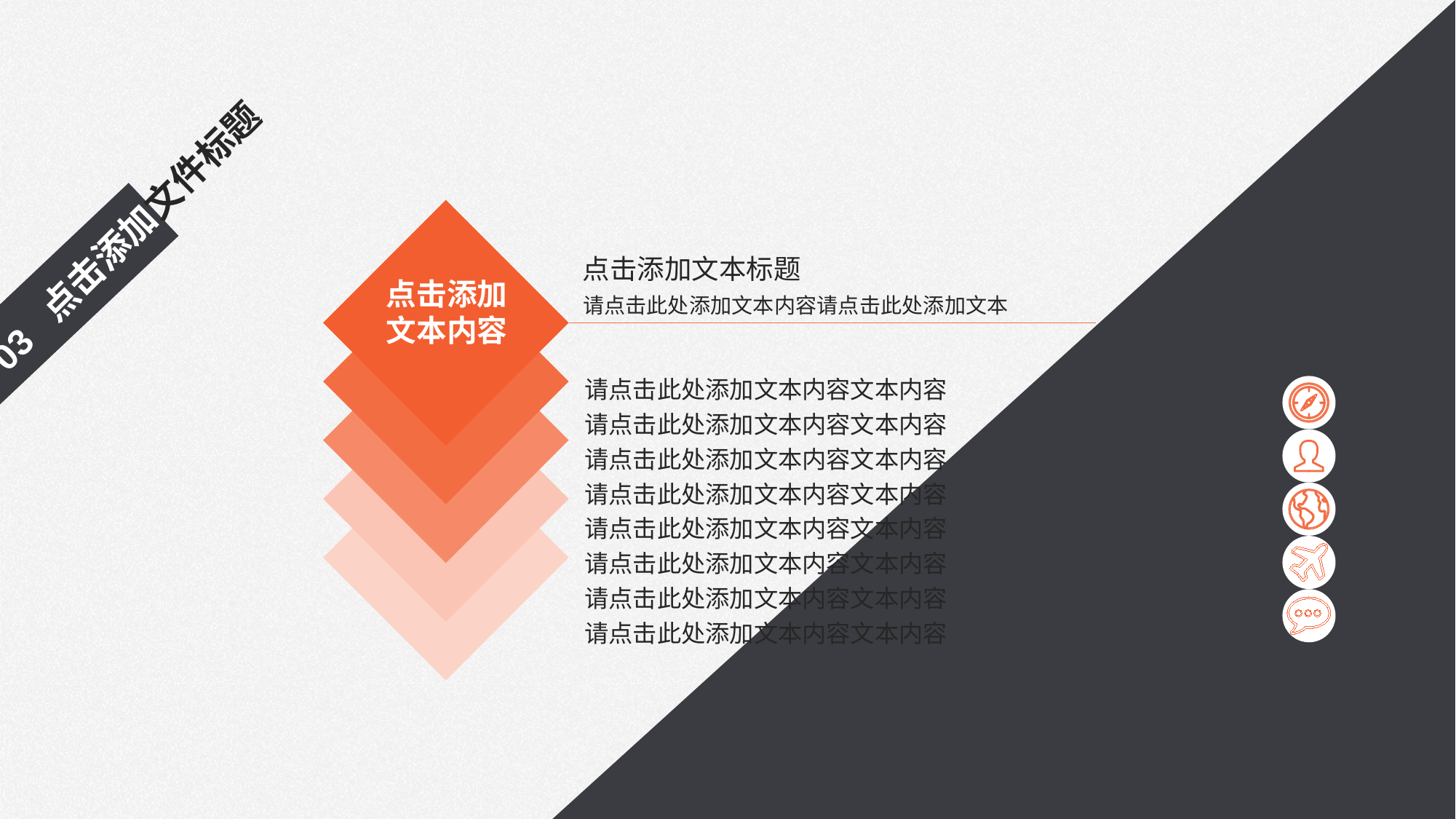

03  点击添加文件标题

点击添加文本标题

点击添加文本内容
请点击此处添加文本内容请点击此处添加文本

请点击此处添加文本内容文本内容
请点击此处添加文本内容文本内容
请点击此处添加文本内容文本内容
请点击此处添加文本内容文本内容
请点击此处添加文本内容文本内容
请点击此处添加文本内容文本内容
请点击此处添加文本内容文本内容
请点击此处添加文本内容文本内容